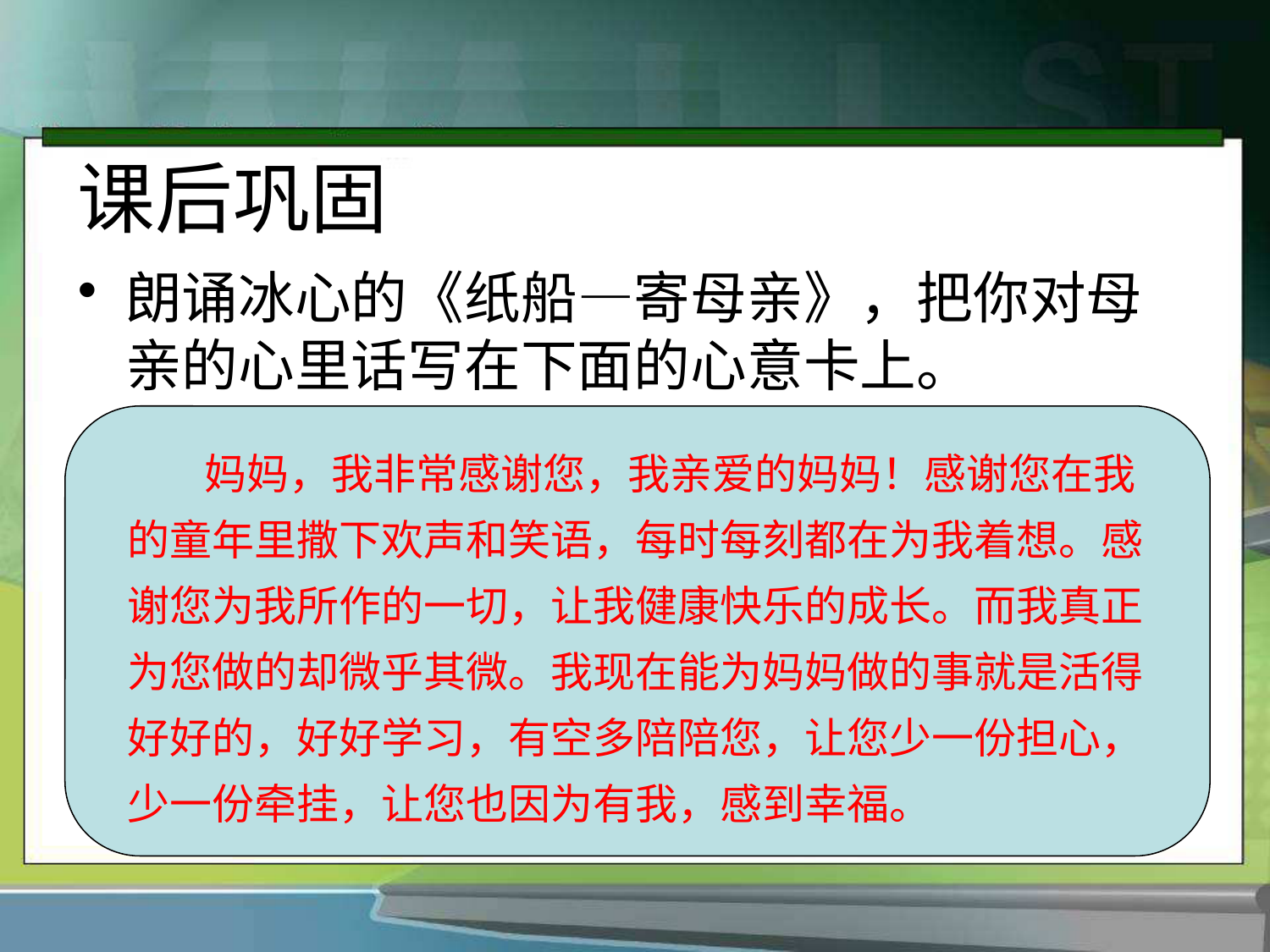

# 课后巩固
朗诵冰心的《纸船—寄母亲》，把你对母亲的心里话写在下面的心意卡上。

       妈妈，我非常感谢您，我亲爱的妈妈！感谢您在我的童年里撒下欢声和笑语，每时每刻都在为我着想。感谢您为我所作的一切，让我健康快乐的成长。而我真正为您做的却微乎其微。我现在能为妈妈做的事就是活得好好的，好好学习，有空多陪陪您，让您少一份担心，少一份牵挂，让您也因为有我，感到幸福。